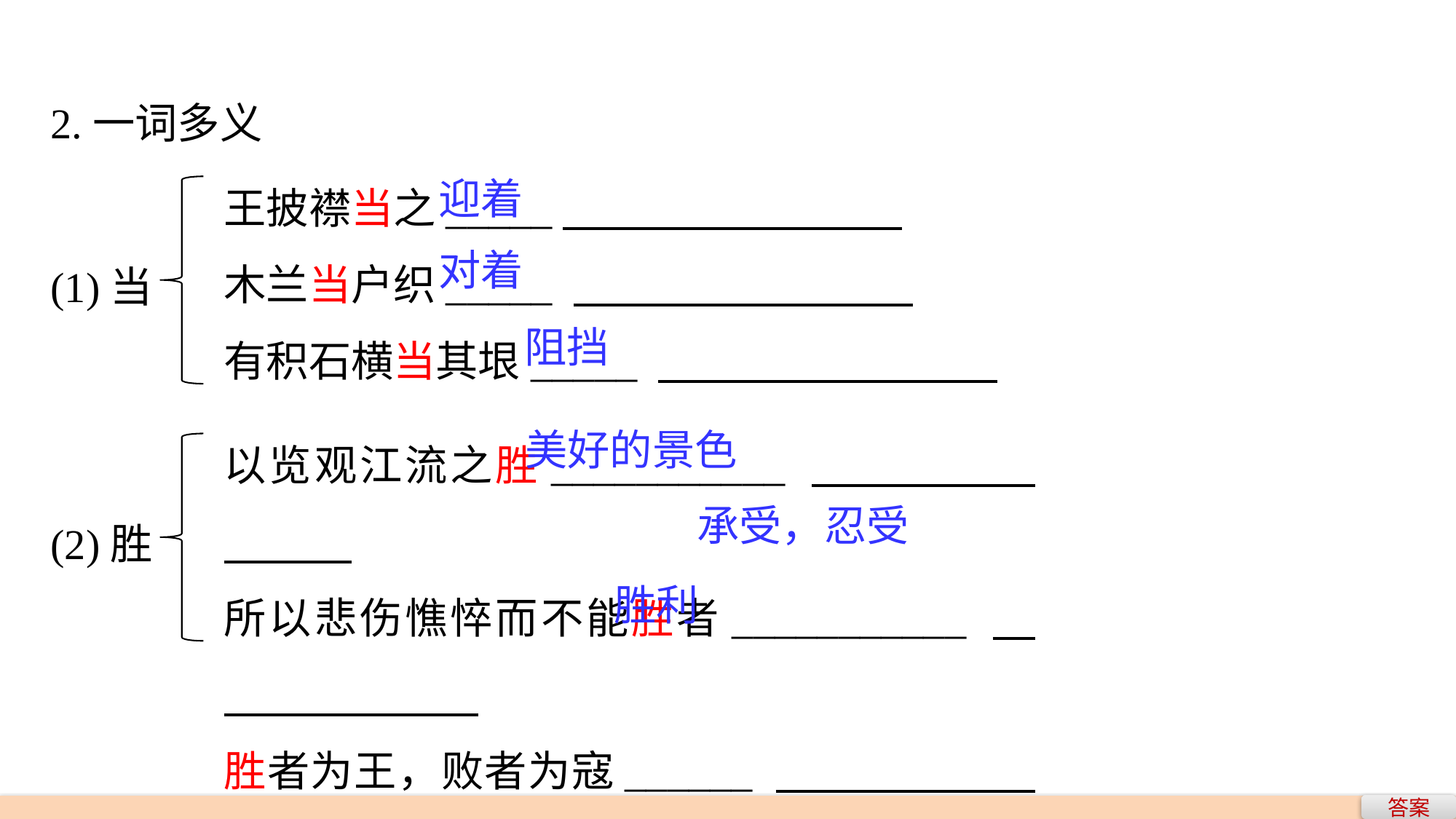

2.一词多义
王披襟当之_____
木兰当户织_____
有积石横当其垠_____
迎着

(1)当
对着
阻挡
以览观江流之胜___________
所以悲伤憔悴而不能胜者___________
胜者为王，败者为寇______
美好的景色

(2)胜
承受，忍受
胜利
答案